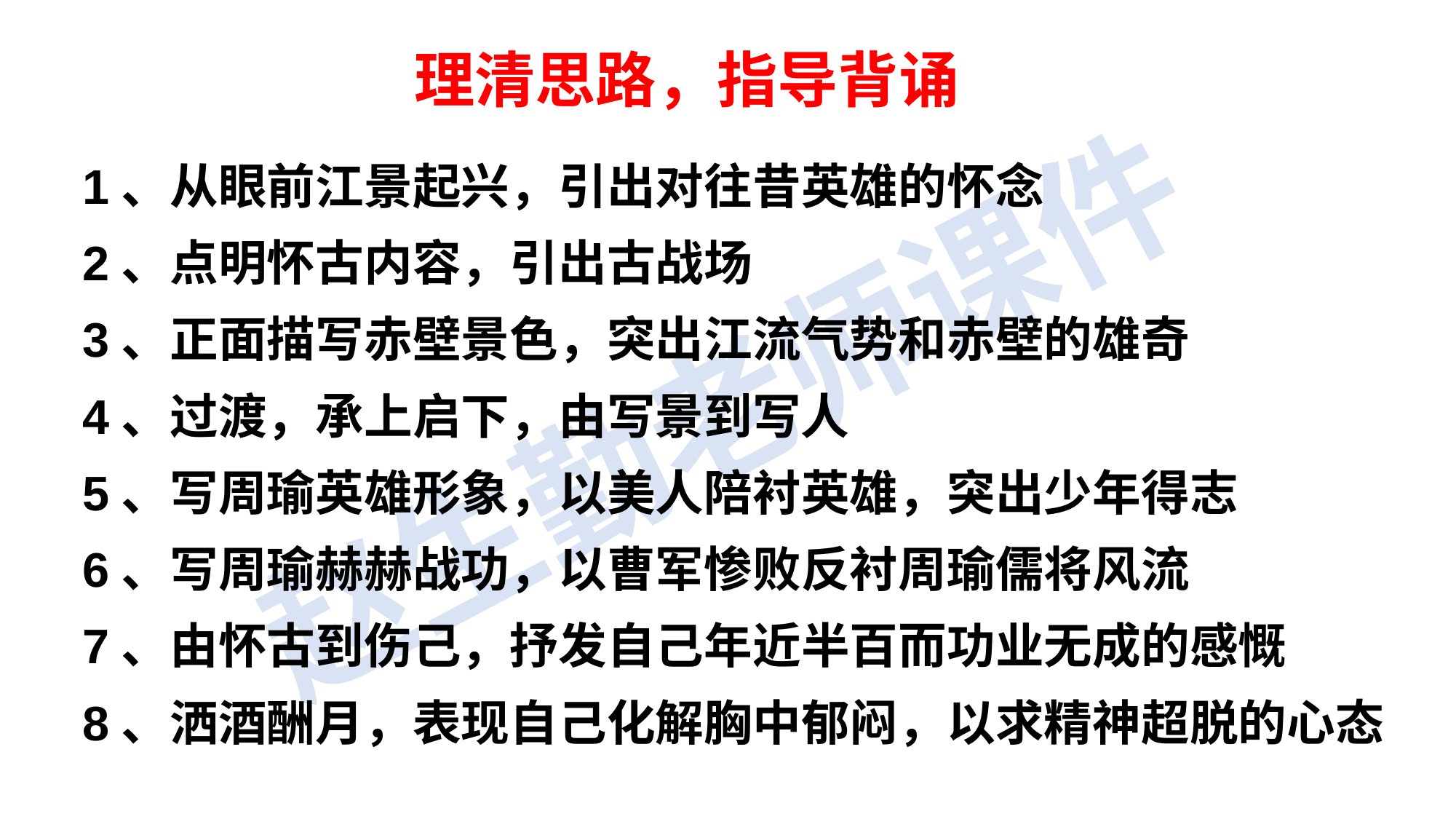

理清思路，指导背诵
1、从眼前江景起兴，引出对往昔英雄的怀念
2、点明怀古内容，引出古战场
3、正面描写赤壁景色，突出江流气势和赤壁的雄奇
4、过渡，承上启下，由写景到写人
5、写周瑜英雄形象，以美人陪衬英雄，突出少年得志
6、写周瑜赫赫战功，以曹军惨败反衬周瑜儒将风流
7、由怀古到伤己，抒发自己年近半百而功业无成的感慨
8、洒酒酬月，表现自己化解胸中郁闷，以求精神超脱的心态